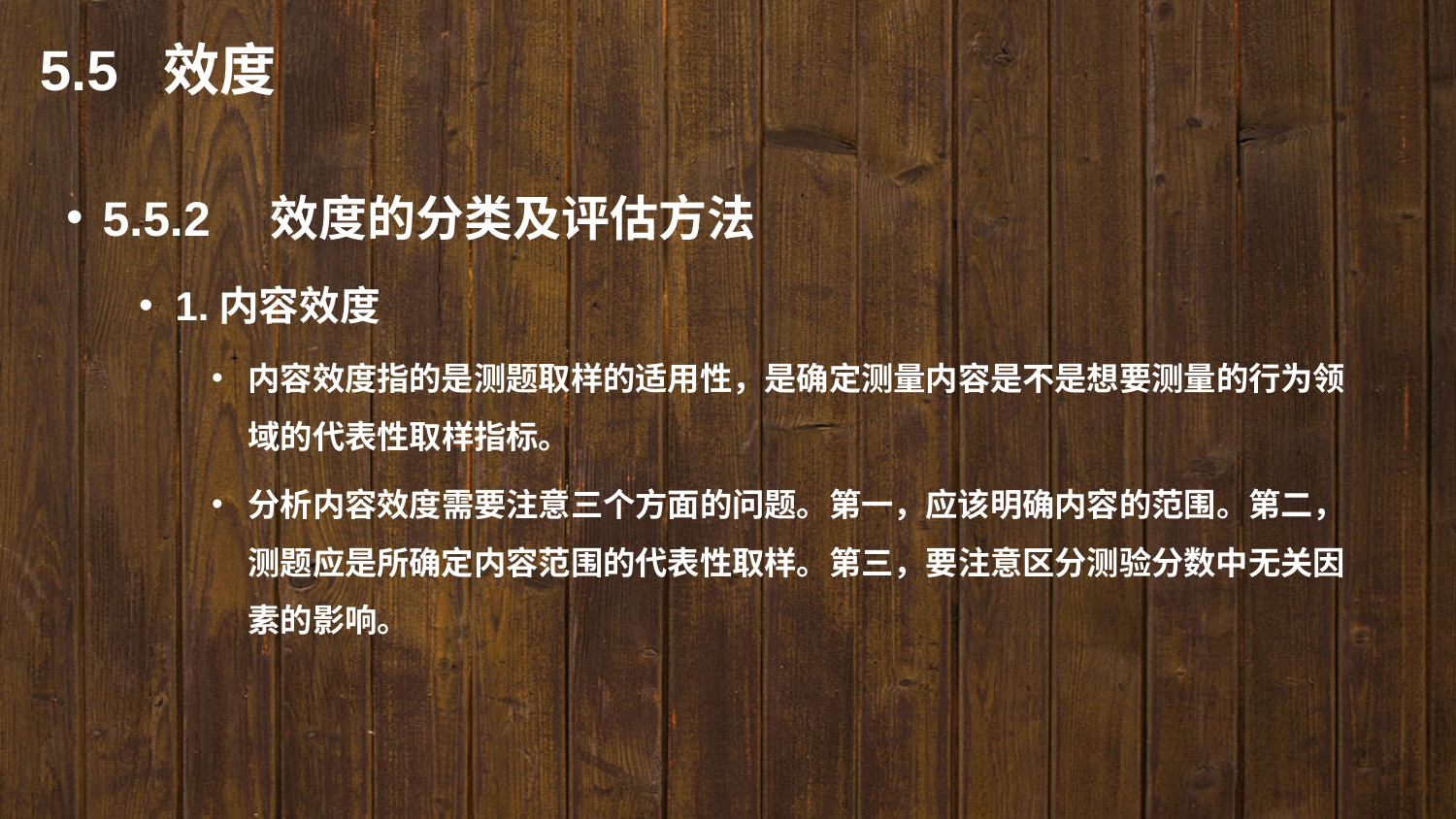

5.5  效度
5.5.2　效度的分类及评估方法
1.内容效度
内容效度指的是测题取样的适用性，是确定测量内容是不是想要测量的行为领域的代表性取样指标。
分析内容效度需要注意三个方面的问题。第一，应该明确内容的范围。第二，测题应是所确定内容范围的代表性取样。第三，要注意区分测验分数中无关因素的影响。